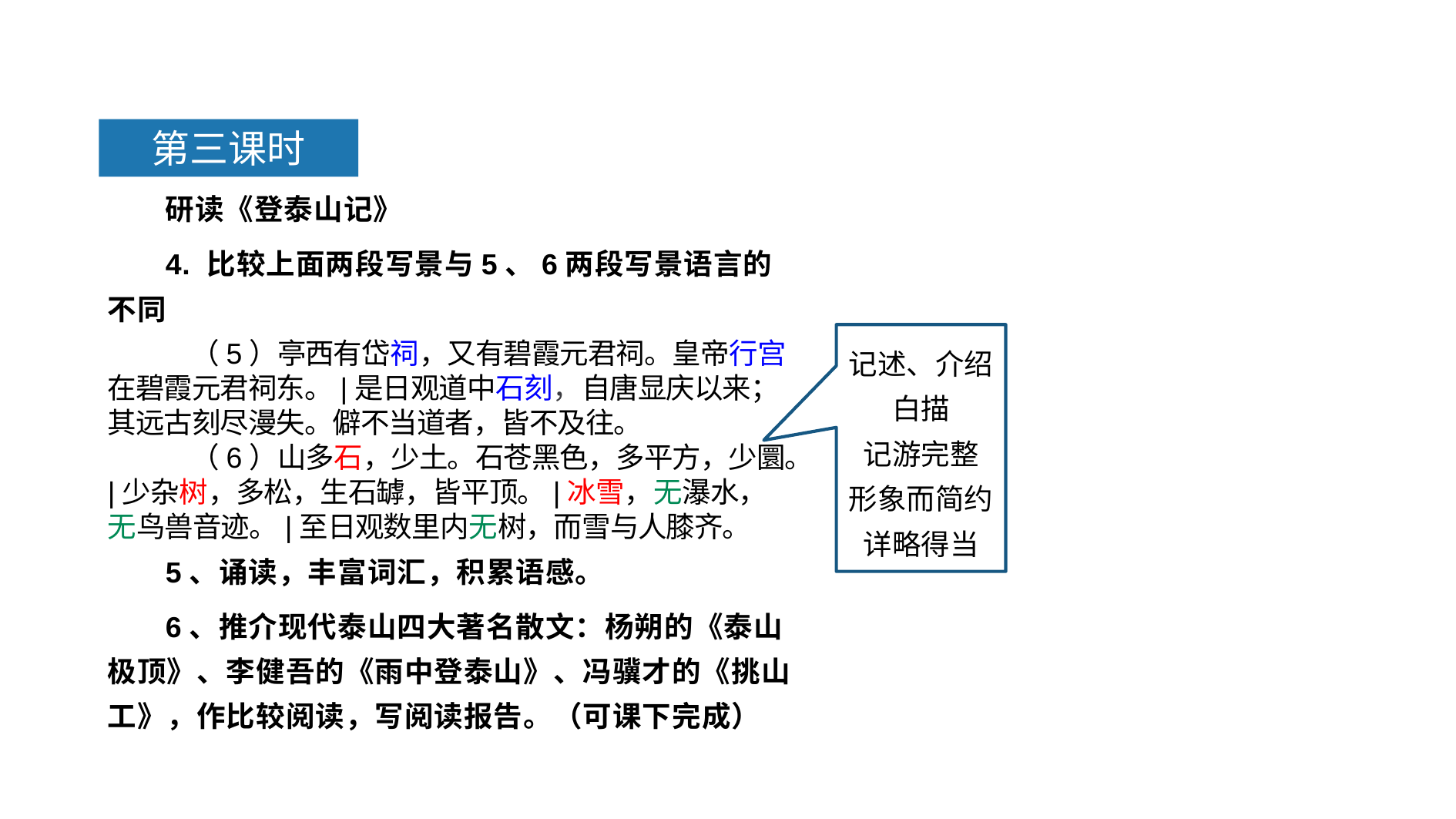

第三课时
研读《登泰山记》
4. 比较上面两段写景与5、6两段写景语言的不同
   （5）亭西有岱祠，又有碧霞元君祠。皇帝行宫在碧霞元君祠东。|是日观道中石刻，自唐显庆以来；其远古刻尽漫失。僻不当道者，皆不及往。
   （6）山多石，少土。石苍黑色，多平方，少圜。|少杂树，多松，生石罅，皆平顶。|冰雪，无瀑水，无鸟兽音迹。|至日观数里内无树，而雪与人膝齐。
5、诵读，丰富词汇，积累语感。
6、推介现代泰山四大著名散文：杨朔的《泰山极顶》、李健吾的《雨中登泰山》、冯骥才的《挑山工》，作比较阅读，写阅读报告。（可课下完成）

记述、介绍
白描
记游完整
形象而简约
详略得当